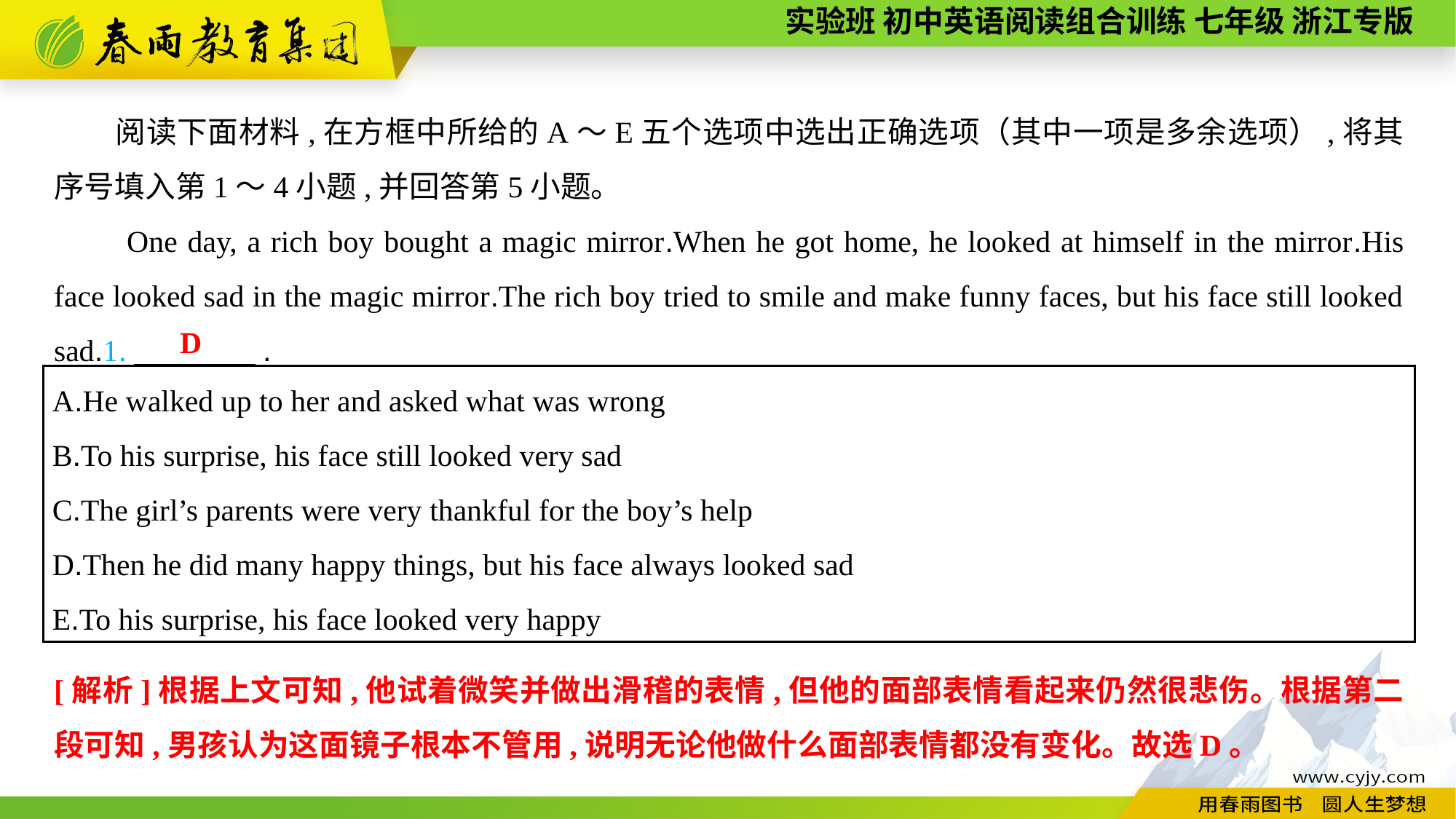

阅读下面材料,在方框中所给的A～E五个选项中选出正确选项（其中一项是多余选项）,将其序号填入第1～4小题,并回答第5小题。
One day, a rich boy bought a magic mirror.When he got home, he looked at himself in the mirror.His face looked sad in the magic mirror.The rich boy tried to smile and make funny faces, but his face still looked sad.1.　　　　.
D
A.He walked up to her and asked what was wrong
B.To his surprise, his face still looked very sad
C.The girl’s parents were very thankful for the boy’s help
D.Then he did many happy things, but his face always looked sad
E.To his surprise, his face looked very happy

[解析]根据上文可知,他试着微笑并做出滑稽的表情,但他的面部表情看起来仍然很悲伤。根据第二段可知,男孩认为这面镜子根本不管用,说明无论他做什么面部表情都没有变化。故选D。